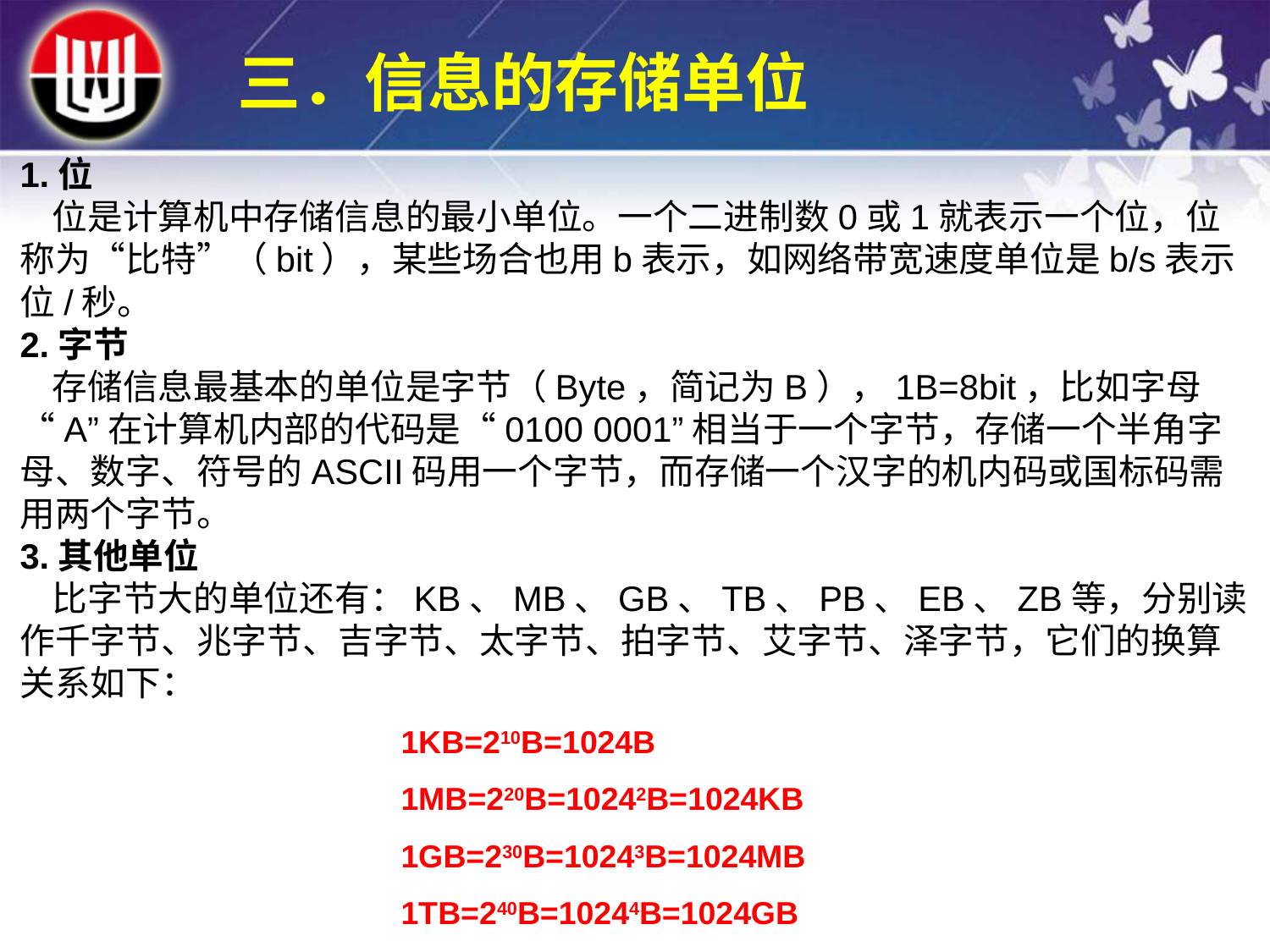

三．信息的存储单位
1.位
   位是计算机中存储信息的最小单位。一个二进制数0或1就表示一个位，位称为“比特”（bit），某些场合也用b表示，如网络带宽速度单位是b/s表示位/秒。
2.字节
   存储信息最基本的单位是字节（Byte，简记为B），1B=8bit，比如字母“A”在计算机内部的代码是“0100 0001”相当于一个字节，存储一个半角字母、数字、符号的ASCII码用一个字节，而存储一个汉字的机内码或国标码需用两个字节。
3.其他单位
   比字节大的单位还有：KB、MB、GB、TB、PB、EB、ZB等，分别读作千字节、兆字节、吉字节、太字节、拍字节、艾字节、泽字节，它们的换算关系如下：
1KB=210B=1024B
1MB=220B=10242B=1024KB
1GB=230B=10243B=1024MB
1TB=240B=10244B=1024GB
1PB=1024TB,1EB=1024PB，1ZB=1024EB